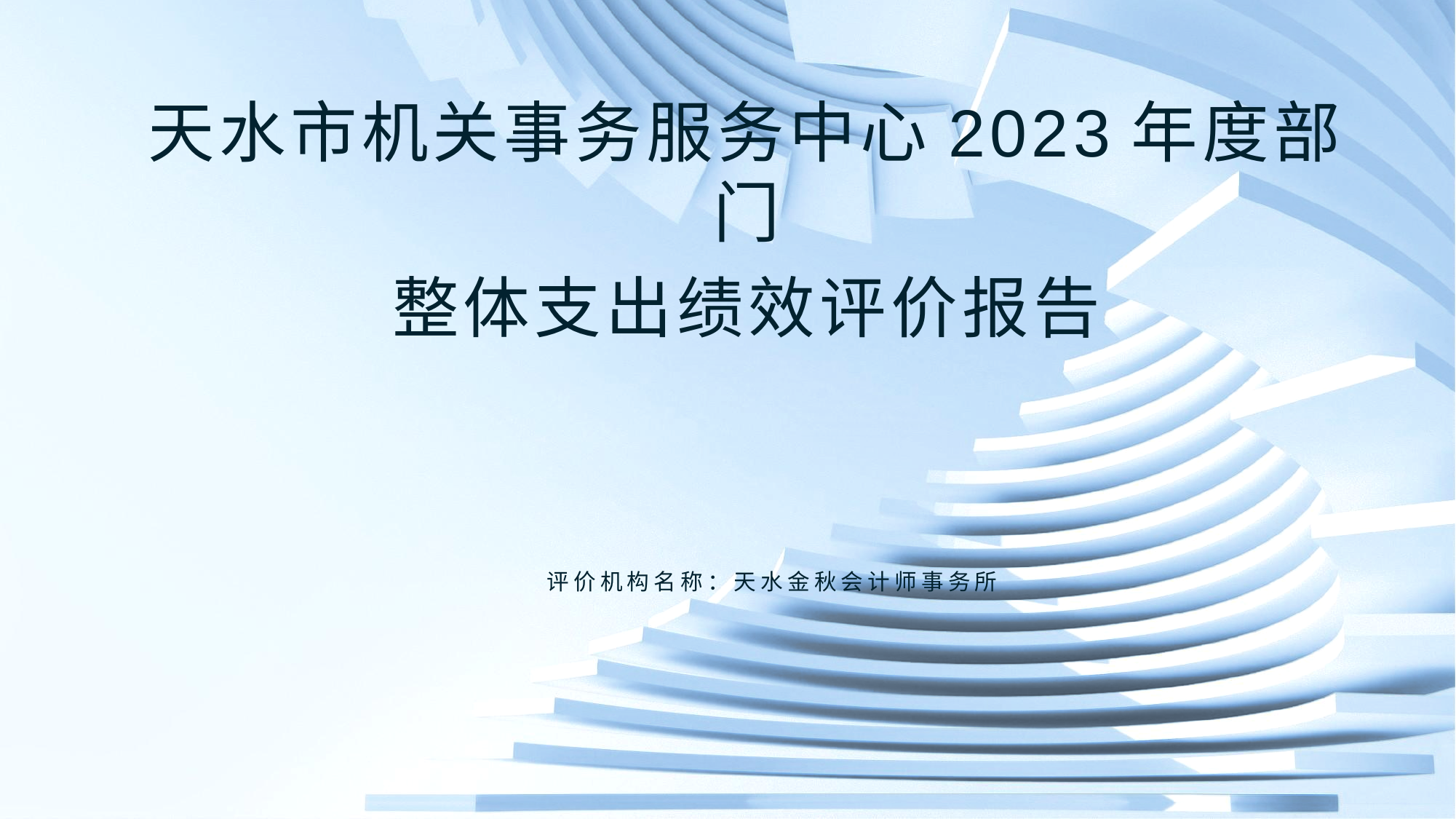

天水市机关事务服务中心2023年度部门
整体支出绩效评价报告
评价机构名称：天水金秋会计师事务所